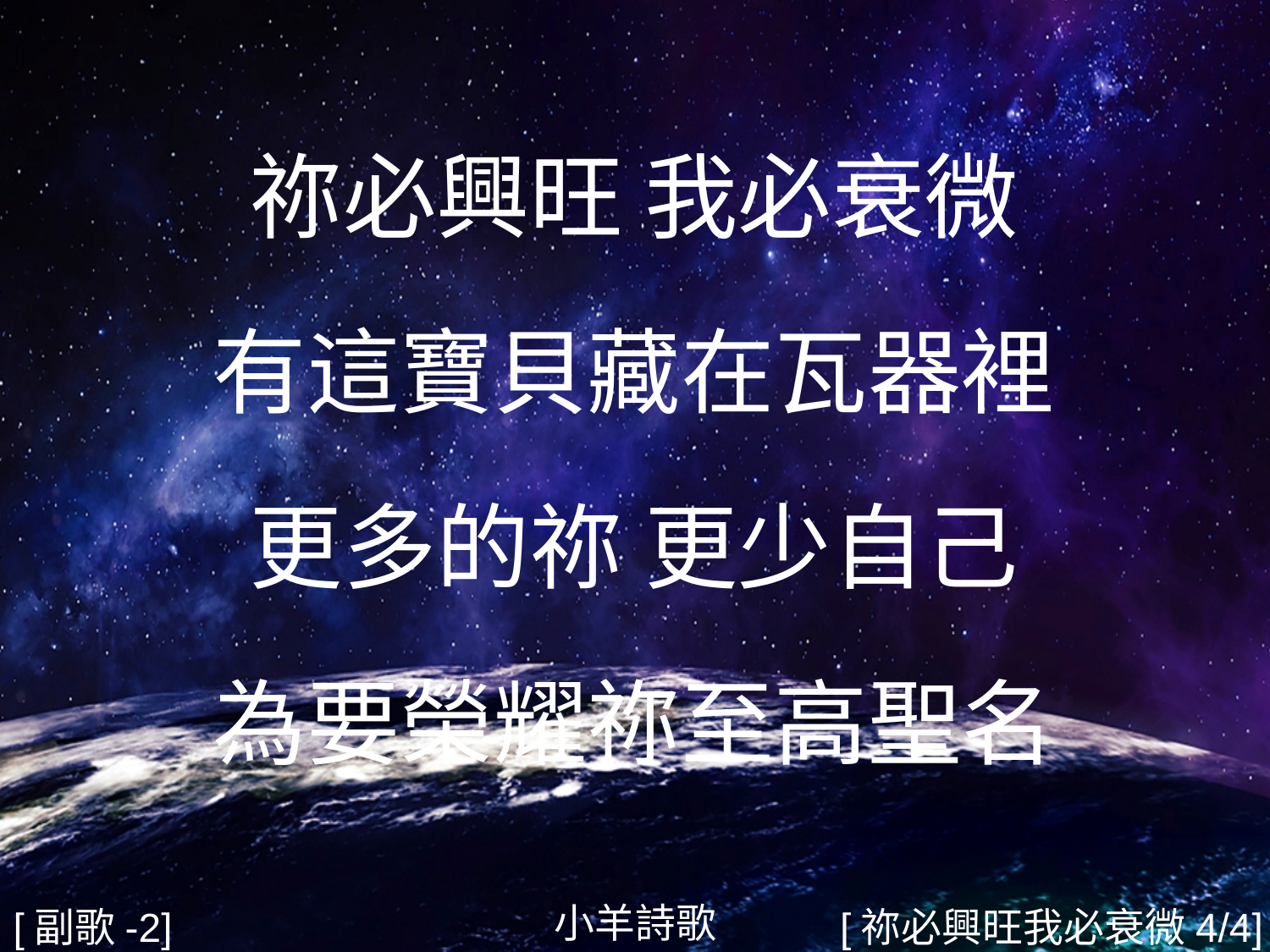

祢必興旺 我必衰微

有這寶貝藏在瓦器裡

更多的祢 更少自己

為要榮耀祢至高聖名
#

小羊詩歌
[副歌-2]
[祢必興旺我必衰微4/4]